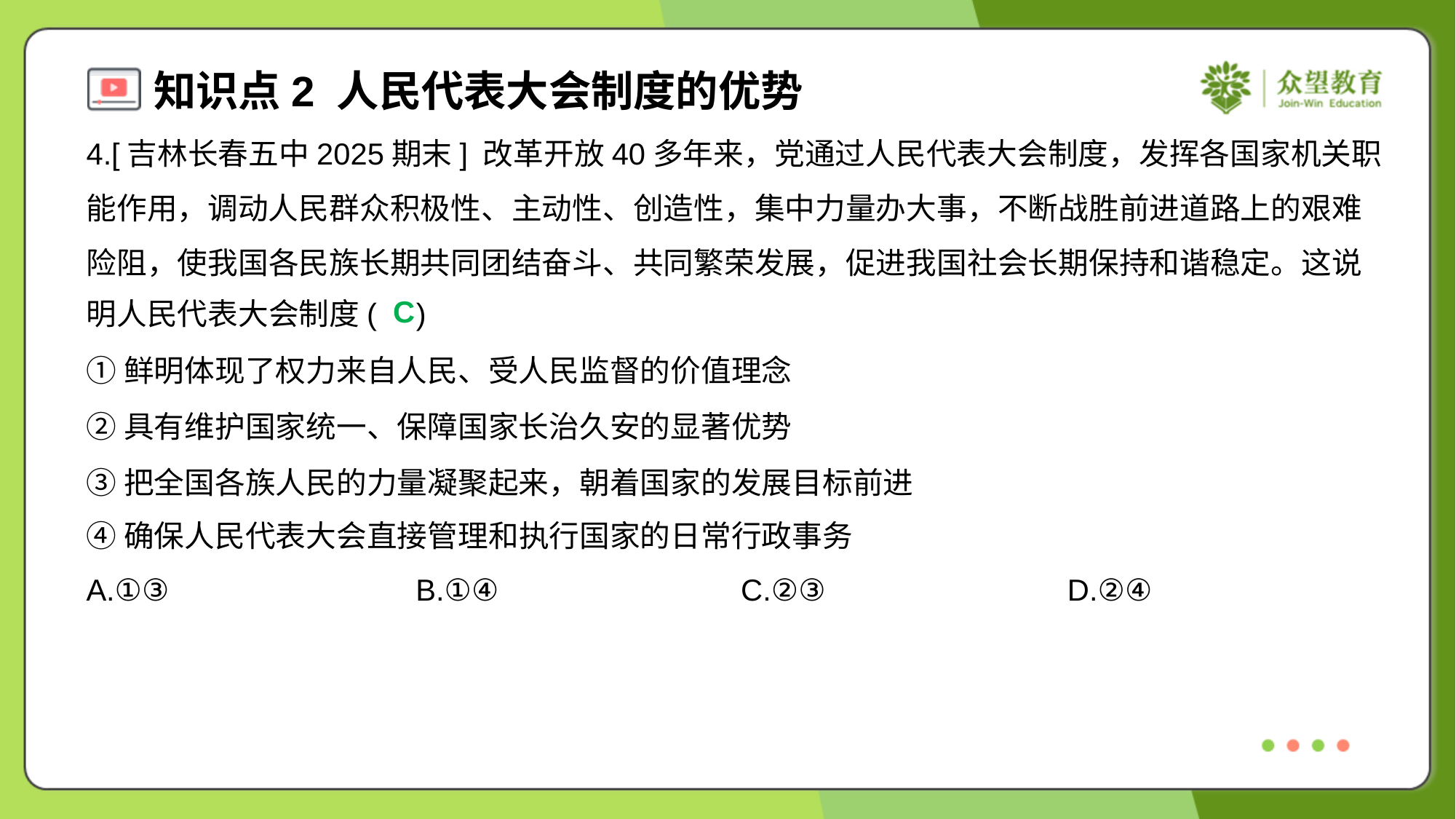

4.[吉林长春五中2025期末] 改革开放40多年来，党通过人民代表大会制度，发挥各国家机关职
能作用，调动人民群众积极性、主动性、创造性，集中力量办大事，不断战胜前进道路上的艰难
险阻，使我国各民族长期共同团结奋斗、共同繁荣发展，促进我国社会长期保持和谐稳定。这说
明人民代表大会制度(     )
C
①鲜明体现了权力来自人民、受人民监督的价值理念
②具有维护国家统一、保障国家长治久安的显著优势
③把全国各族人民的力量凝聚起来，朝着国家的发展目标前进
④确保人民代表大会直接管理和执行国家的日常行政事务
A.①③	B.①④	C.②③	D.②④